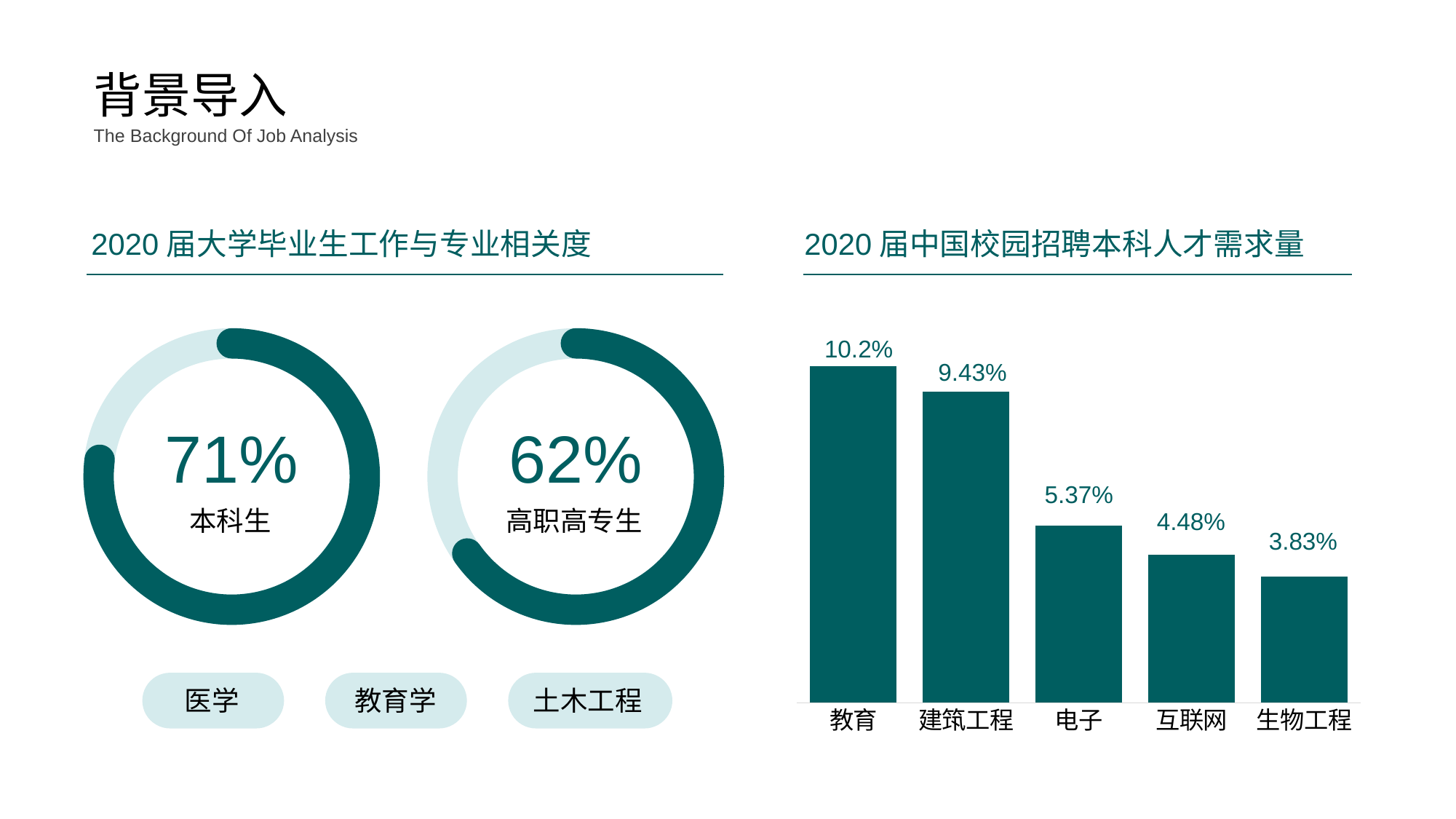

背景导入
The Background Of Job Analysis
2020届大学毕业生工作与专业相关度
2020届中国校园招聘本科人才需求量

### Chart

| Category | 系列 1 |
|---|---|
| 教育 | 10.2 |
| 建筑工程 | 9.43 |
| 电子 | 5.37 |
| 互联网 | 4.48 |
| 生物工程 | 3.83 |
10.2%

9.43%
71%
62%
5.37%
本科生
高职高专生
4.48%
3.83%

医学
教育学
土木工程